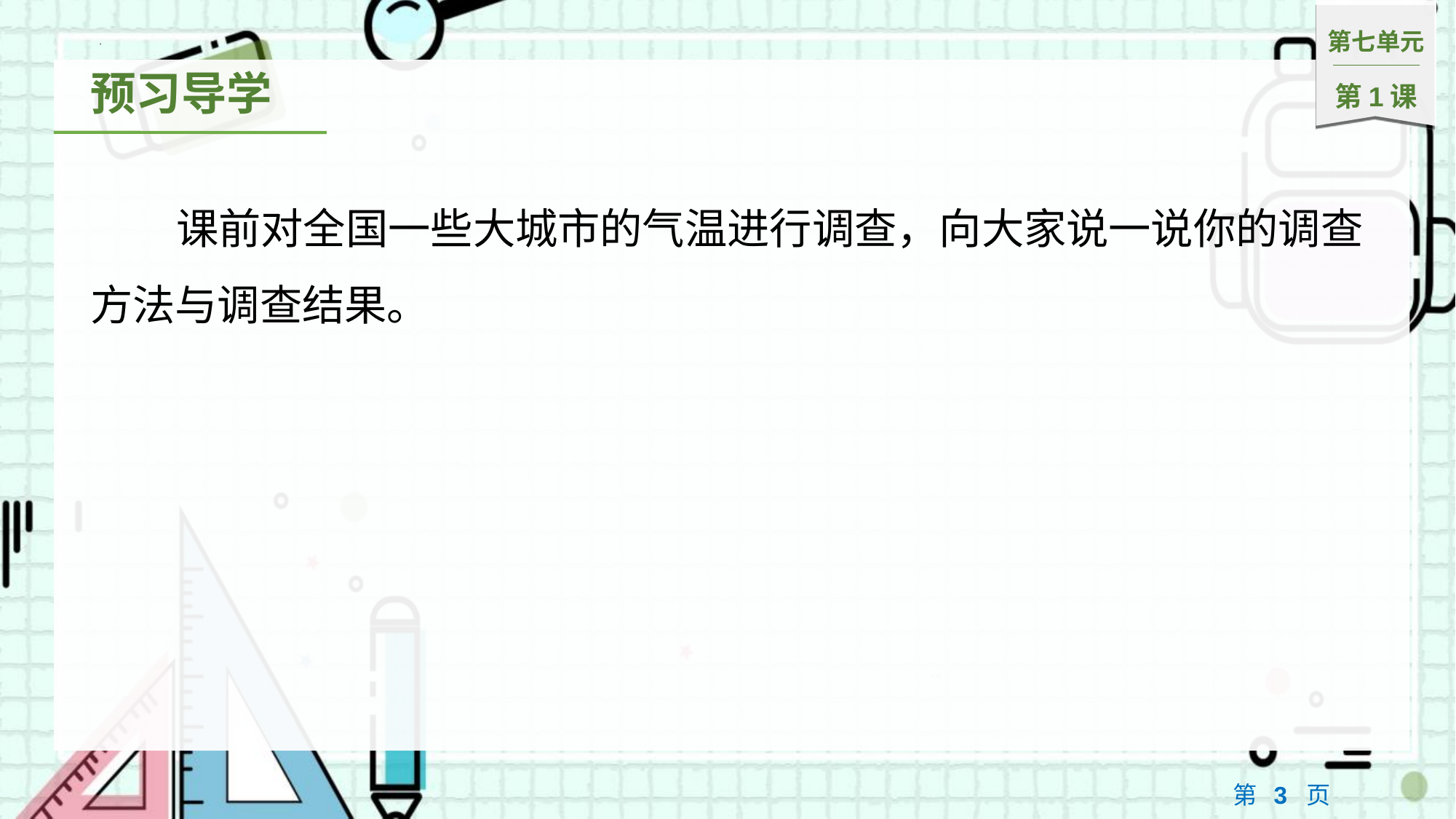

课前对全国一些大城市的气温进行调查，向大家说一说你的调查方法与调查结果。